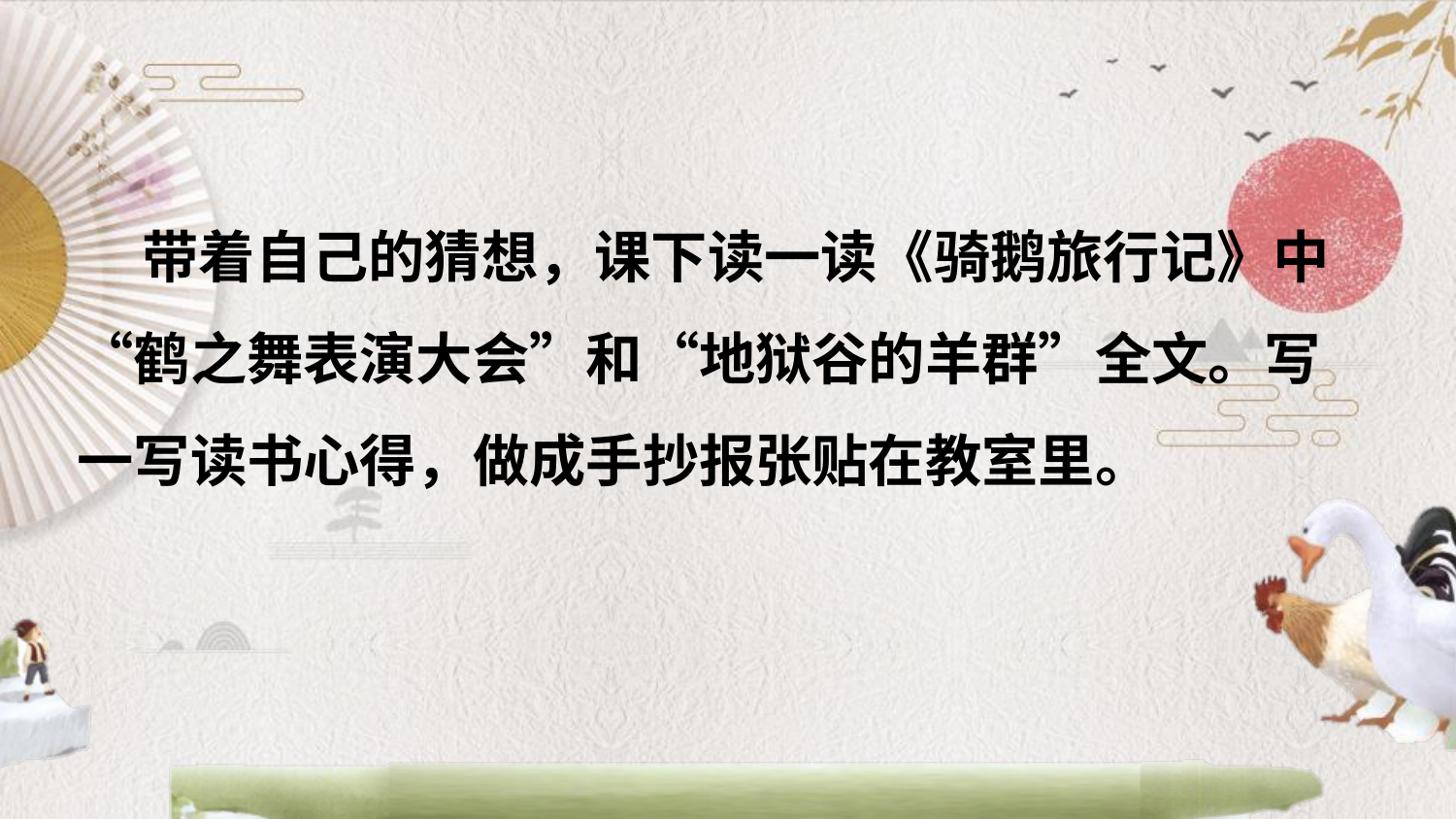

带着自己的猜想，课下读一读《骑鹅旅行记》中“鹤之舞表演大会”和“地狱谷的羊群”全文。写一写读书心得，做成手抄报张贴在教室里。